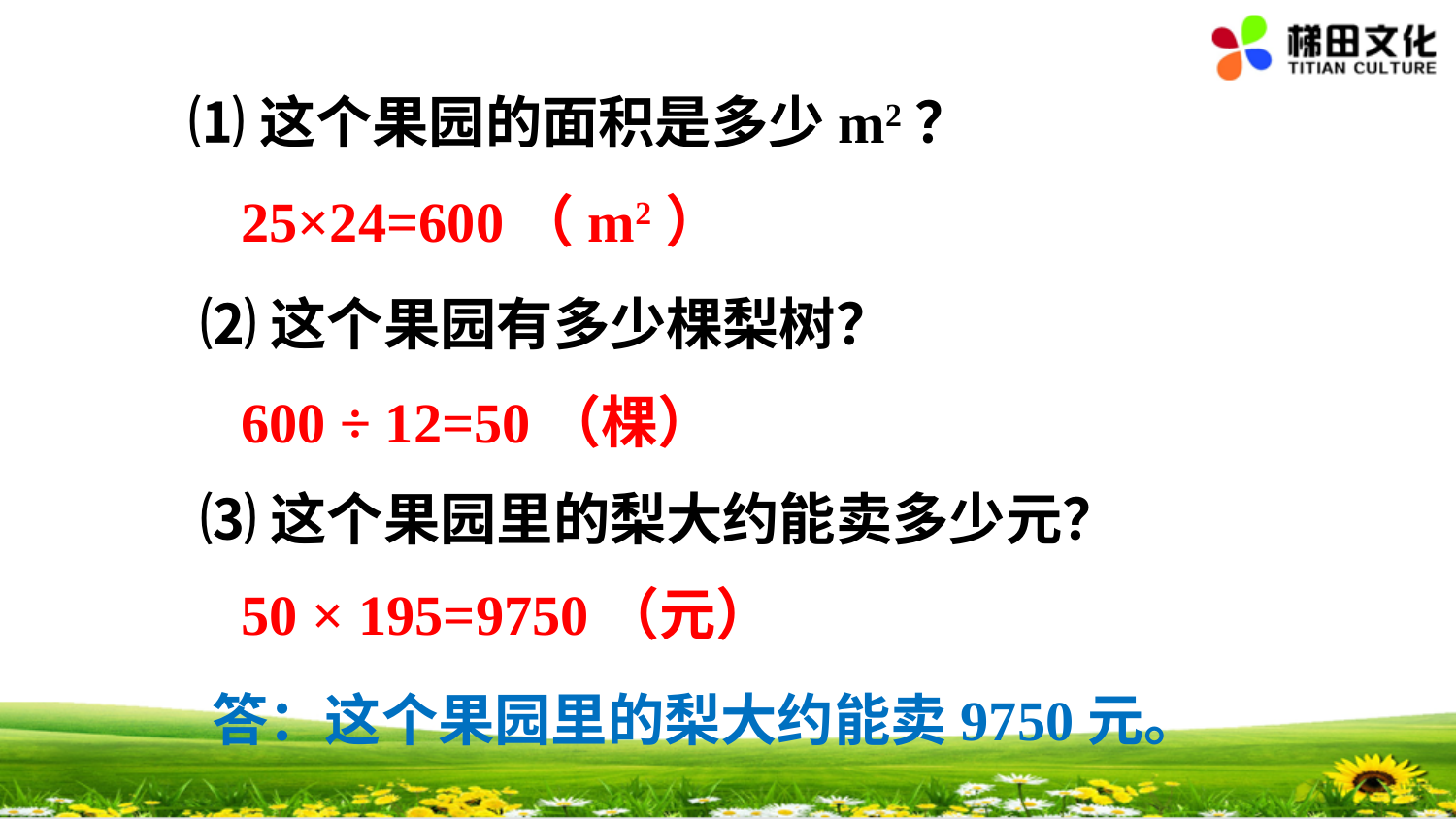

⑴这个果园的面积是多少m2？
25×24=600（m2）
⑵这个果园有多少棵梨树？
600 ÷ 12=50（棵）
⑶这个果园里的梨大约能卖多少元？
50 × 195=9750（元）
答：这个果园里的梨大约能卖9750元。